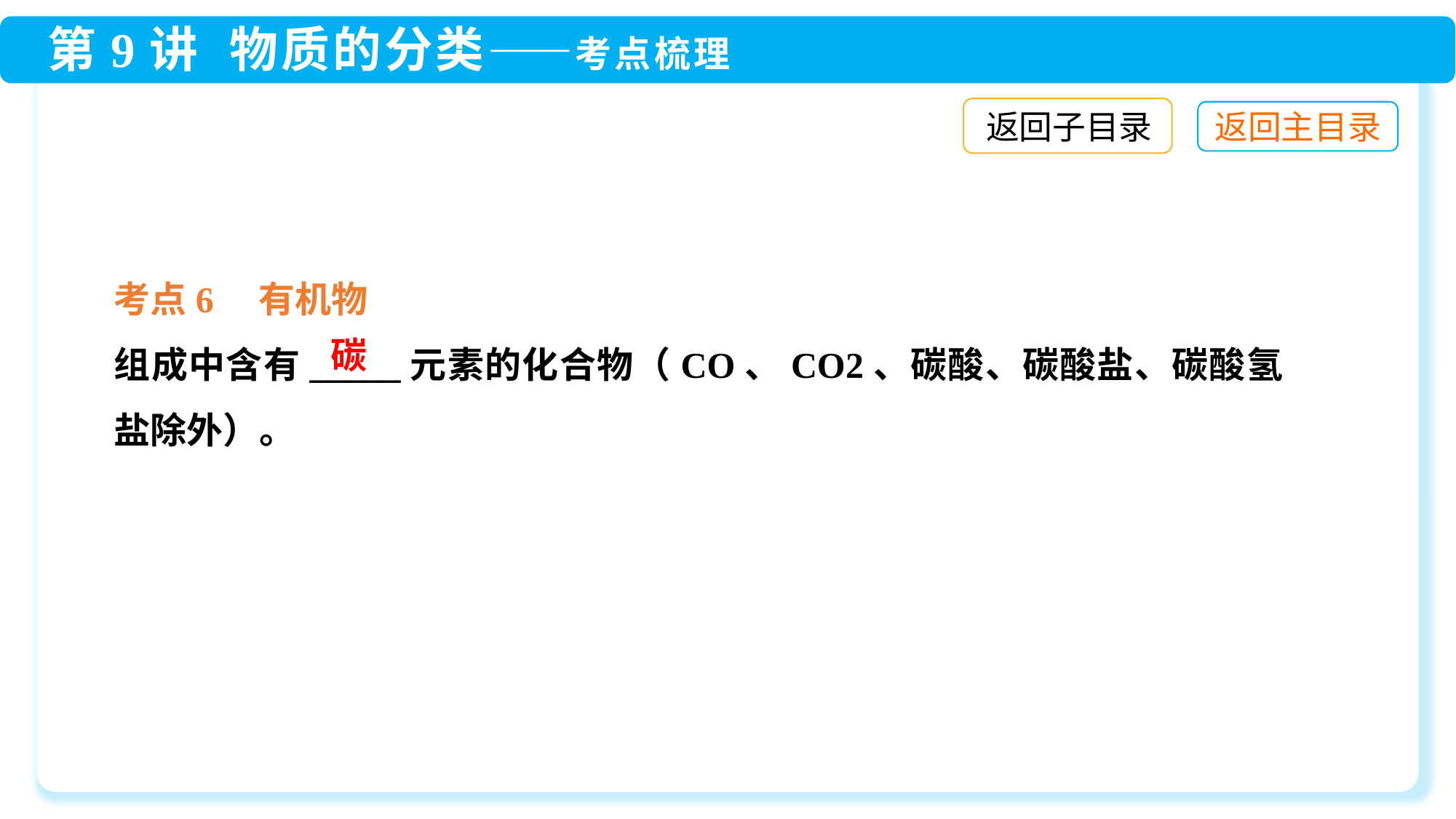

返回子目录
考点6　有机物
组成中含有_____元素的化合物（CO、CO2、碳酸、碳酸盐、碳酸氢盐除外）。
碳